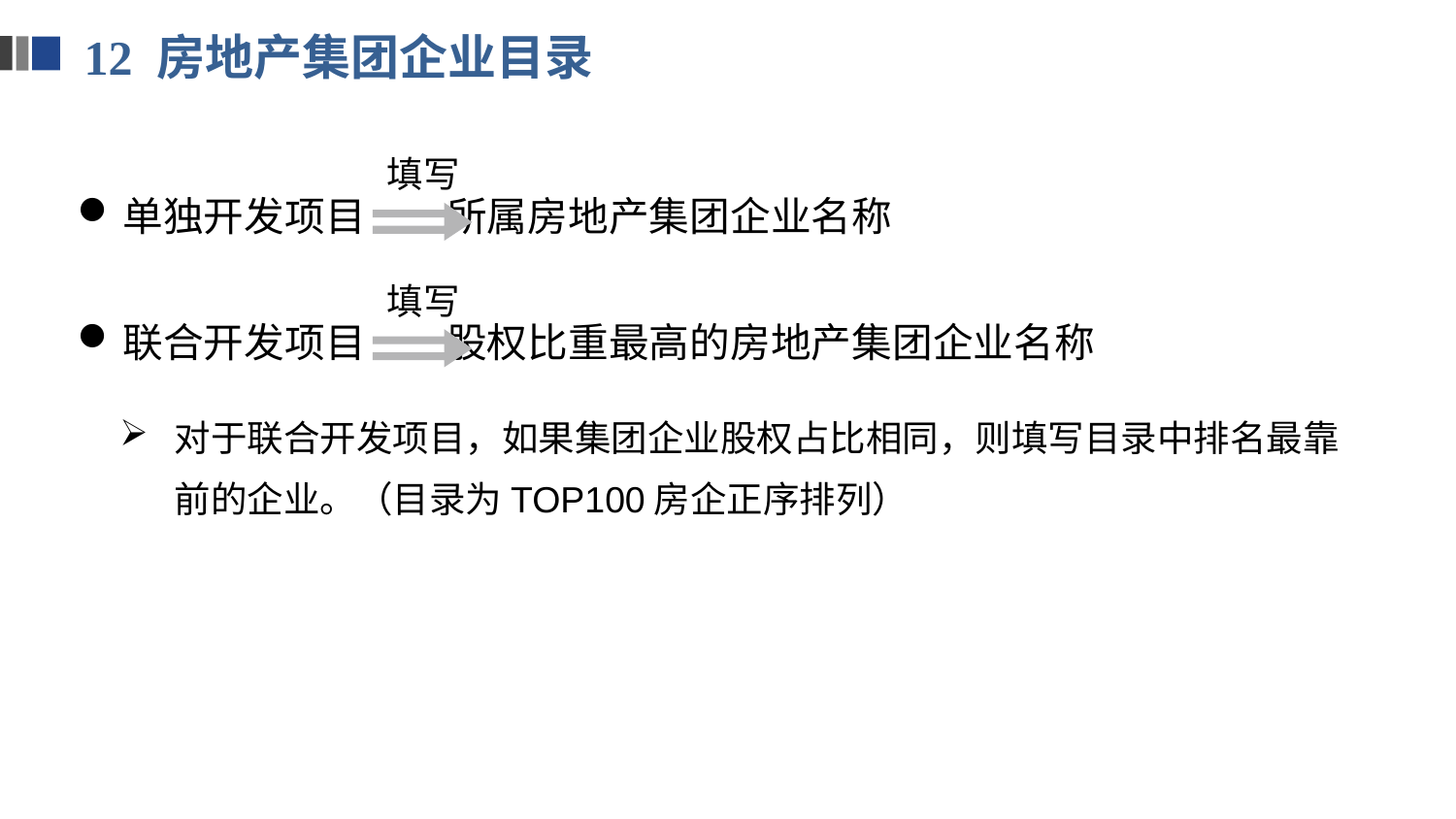

12 房地产集团企业目录

填写
单独开发项目         所属房地产集团企业名称

联合开发项目         股权比重最高的房地产集团企业名称

填写

对于联合开发项目，如果集团企业股权占比相同，则填写目录中排名最靠前的企业。（目录为TOP100房企正序排列）